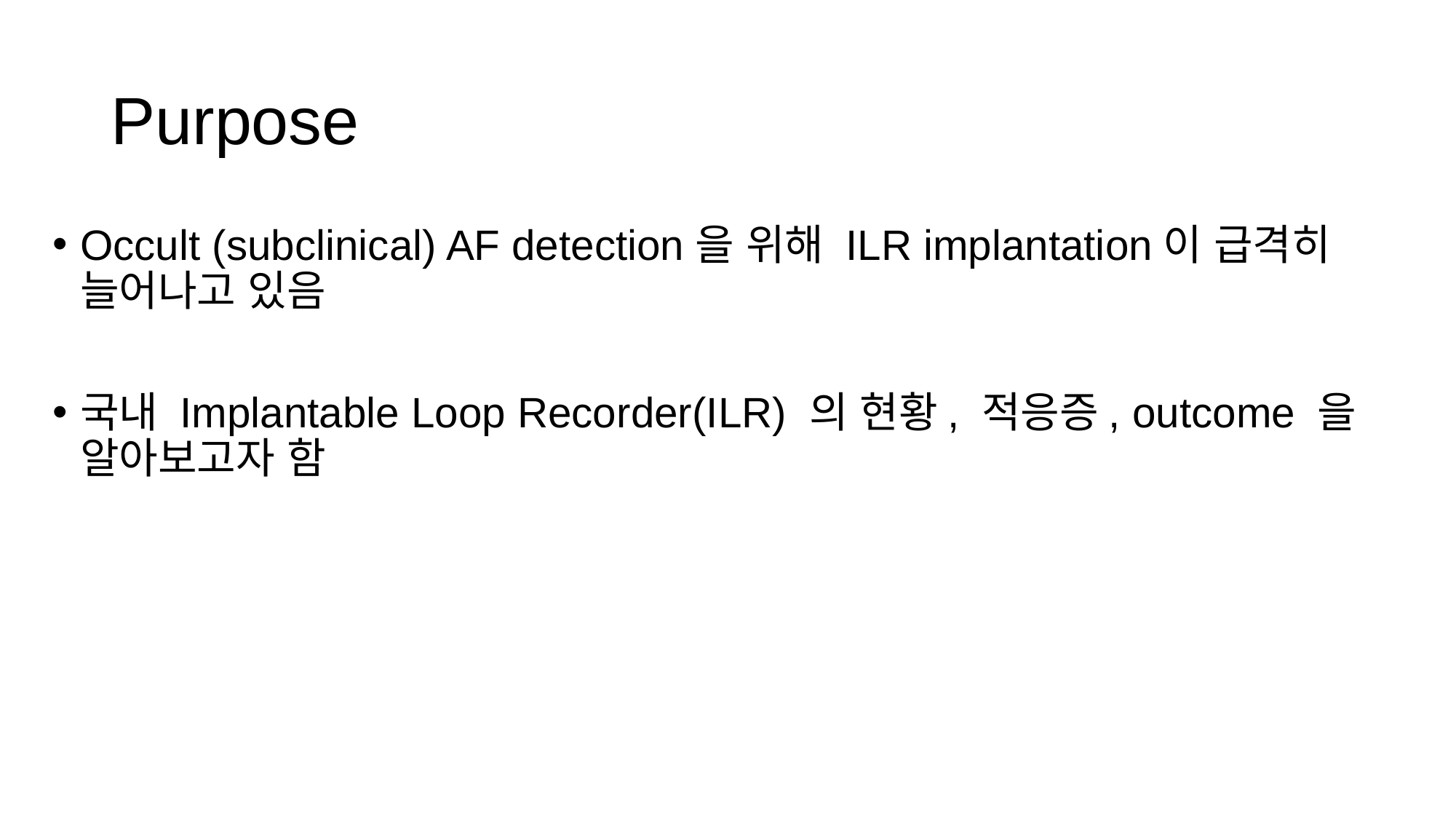

# Purpose
Occult (subclinical) AF detection을 위해 ILR implantation이 급격히 늘어나고 있음

국내 Implantable Loop Recorder(ILR) 의 현황, 적응증, outcome 을 알아보고자 함